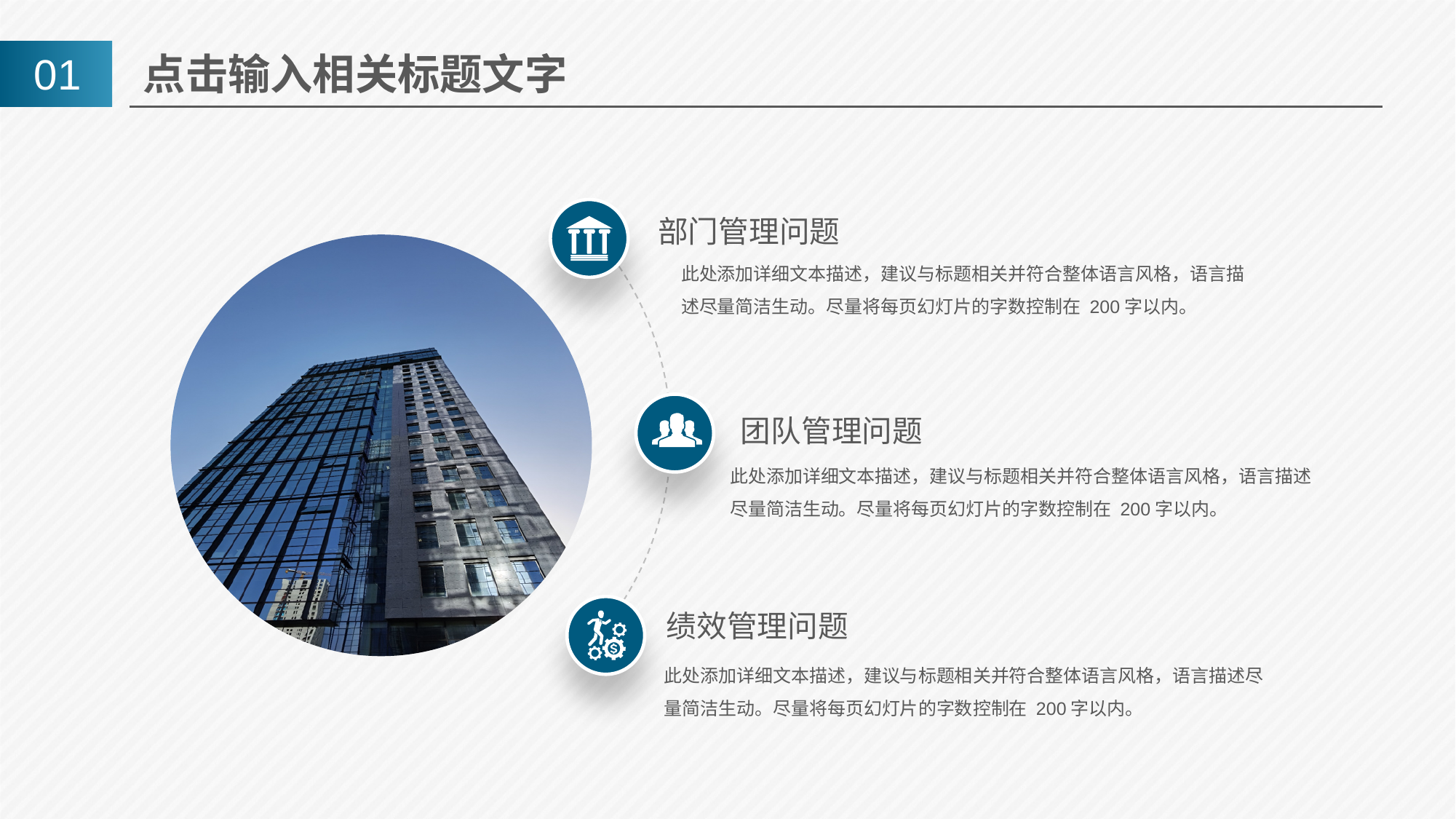

01
点击输入相关标题文字

部门管理问题
此处添加详细文本描述，建议与标题相关并符合整体语言风格，语言描述尽量简洁生动。尽量将每页幻灯片的字数控制在 200字以内。

团队管理问题
此处添加详细文本描述，建议与标题相关并符合整体语言风格，语言描述尽量简洁生动。尽量将每页幻灯片的字数控制在 200字以内。

绩效管理问题
此处添加详细文本描述，建议与标题相关并符合整体语言风格，语言描述尽量简洁生动。尽量将每页幻灯片的字数控制在 200字以内。